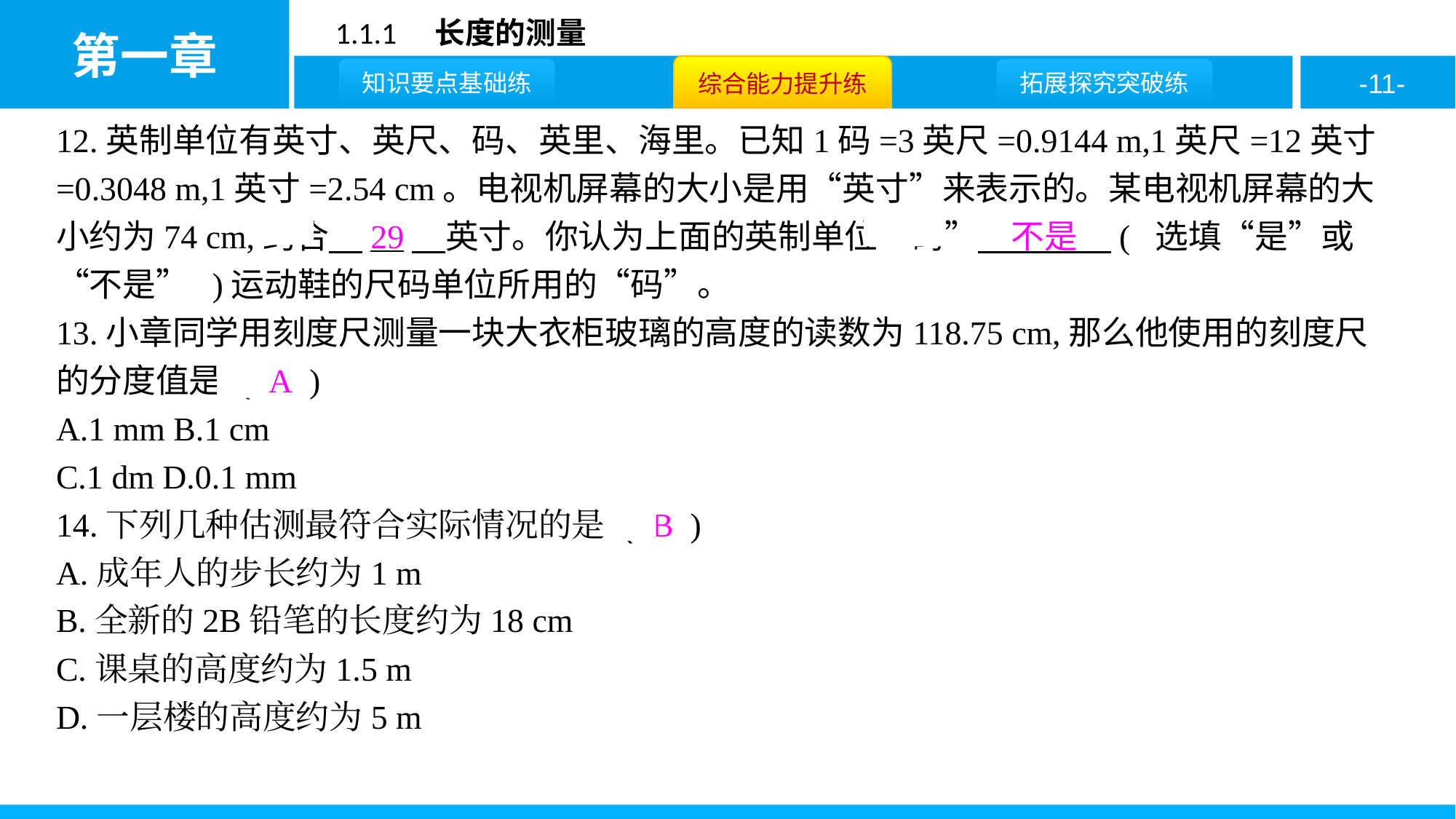

12.英制单位有英寸、英尺、码、英里、海里。已知1码=3英尺=0.9144 m,1英尺=12英寸=0.3048 m,1英寸=2.54 cm。电视机屏幕的大小是用“英寸”来表示的。某电视机屏幕的大小约为74 cm,约合　29　英寸。你认为上面的英制单位“码”　不是　(  选填“是”或“不是”  )运动鞋的尺码单位所用的“码”。
13.小章同学用刻度尺测量一块大衣柜玻璃的高度的读数为118.75 cm,那么他使用的刻度尺的分度值是 (  A  )
A.1 mm B.1 cm
C.1 dm D.0.1 mm
14.下列几种估测最符合实际情况的是 (  B  )
A.成年人的步长约为1 m
B.全新的2B铅笔的长度约为18 cm
C.课桌的高度约为1.5 m
D.一层楼的高度约为5 m